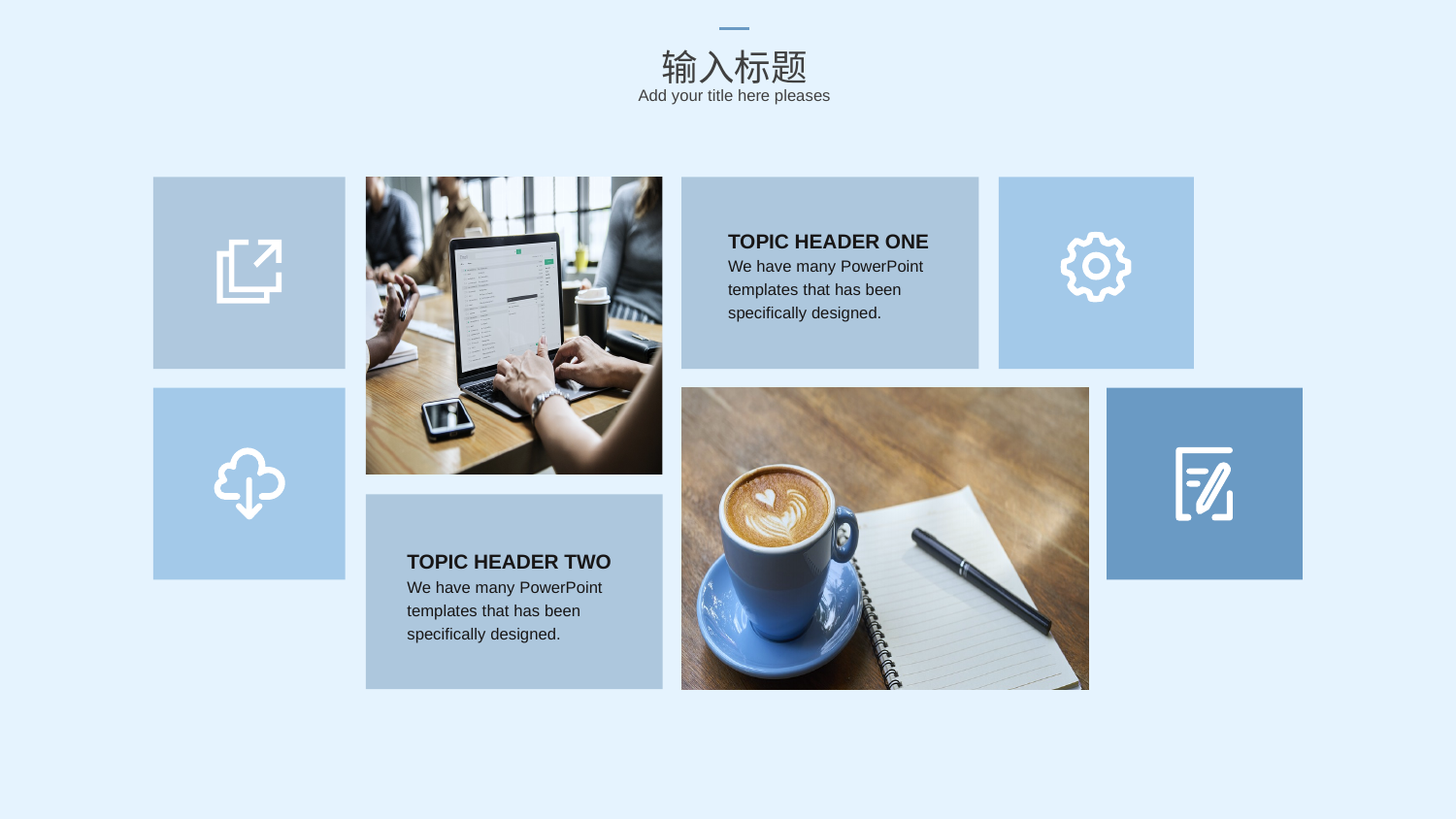

输入标题
Add your title here pleases

TOPIC HEADER ONE
We have many PowerPoint templates that has been specifically designed.

TOPIC HEADER TWO
We have many PowerPoint templates that has been specifically designed.